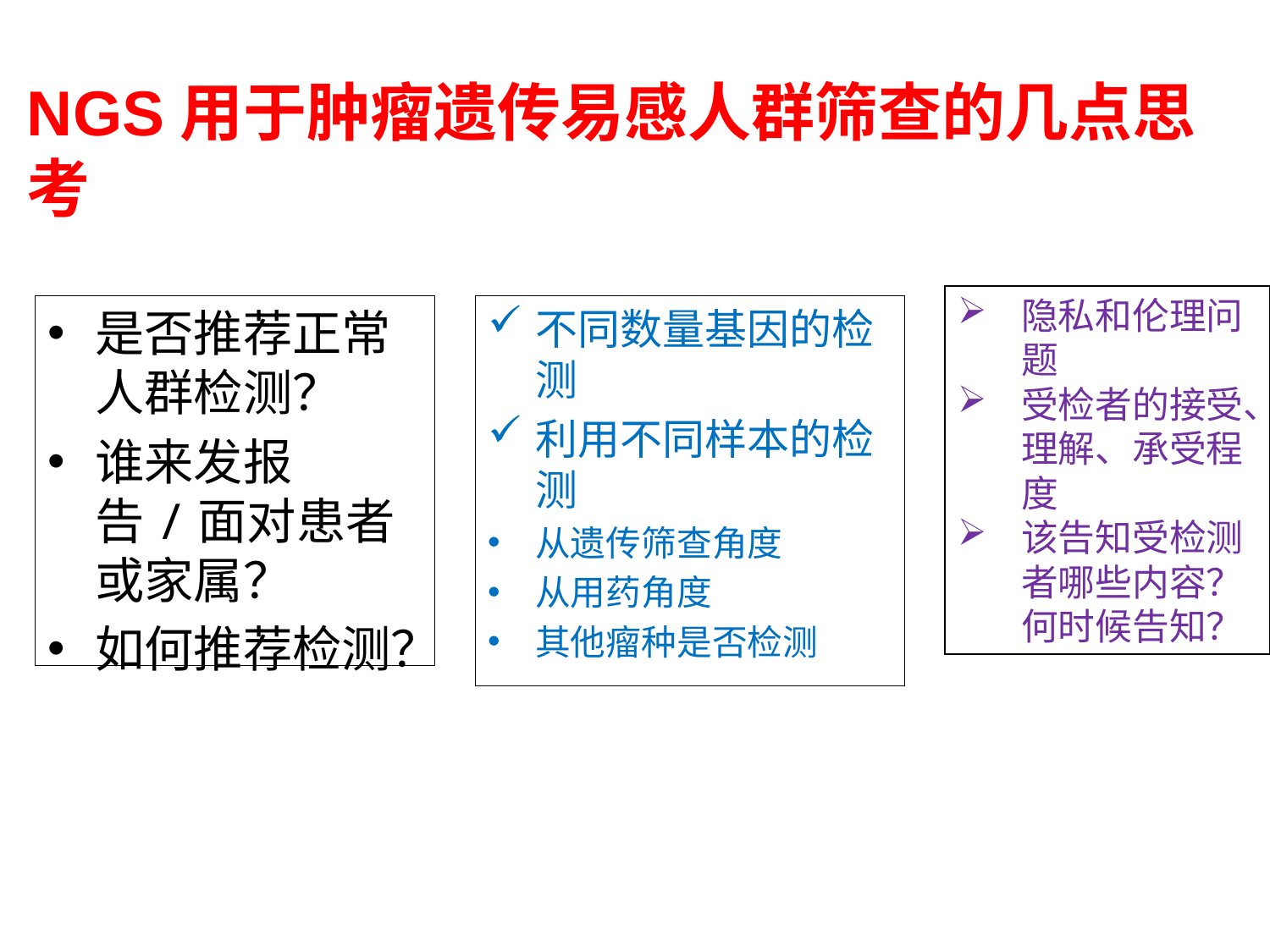

NGS用于肿瘤遗传易感人群筛查的几点思考
隐私和伦理问题
受检者的接受、理解、承受程度
该告知受检测者哪些内容？何时候告知？
是否推荐正常人群检测？
谁来发报告/面对患者或家属？
如何推荐检测？

不同数量基因的检测
利用不同样本的检测
从遗传筛查角度
从用药角度
其他瘤种是否检测